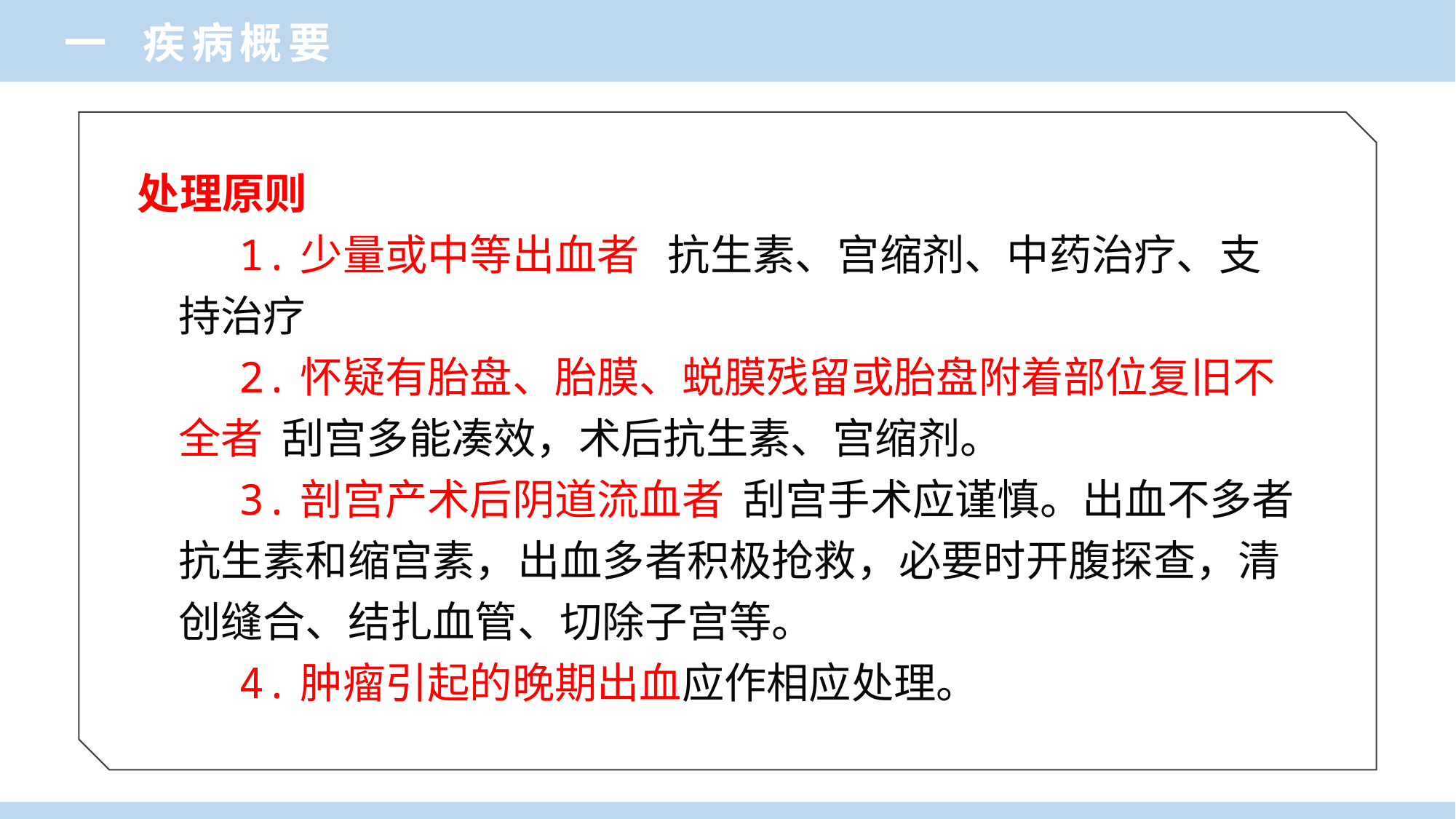

一  疾病概要

处理原则
    1.少量或中等出血者   抗生素、宫缩剂、中药治疗、支持治疗
    2.怀疑有胎盘、胎膜、蜕膜残留或胎盘附着部位复旧不全者  刮宫多能凑效，术后抗生素、宫缩剂。
    3.剖宫产术后阴道流血者  刮宫手术应谨慎。出血不多者抗生素和缩宫素，出血多者积极抢救，必要时开腹探查，清创缝合、结扎血管、切除子宫等。
    4.肿瘤引起的晚期出血应作相应处理。